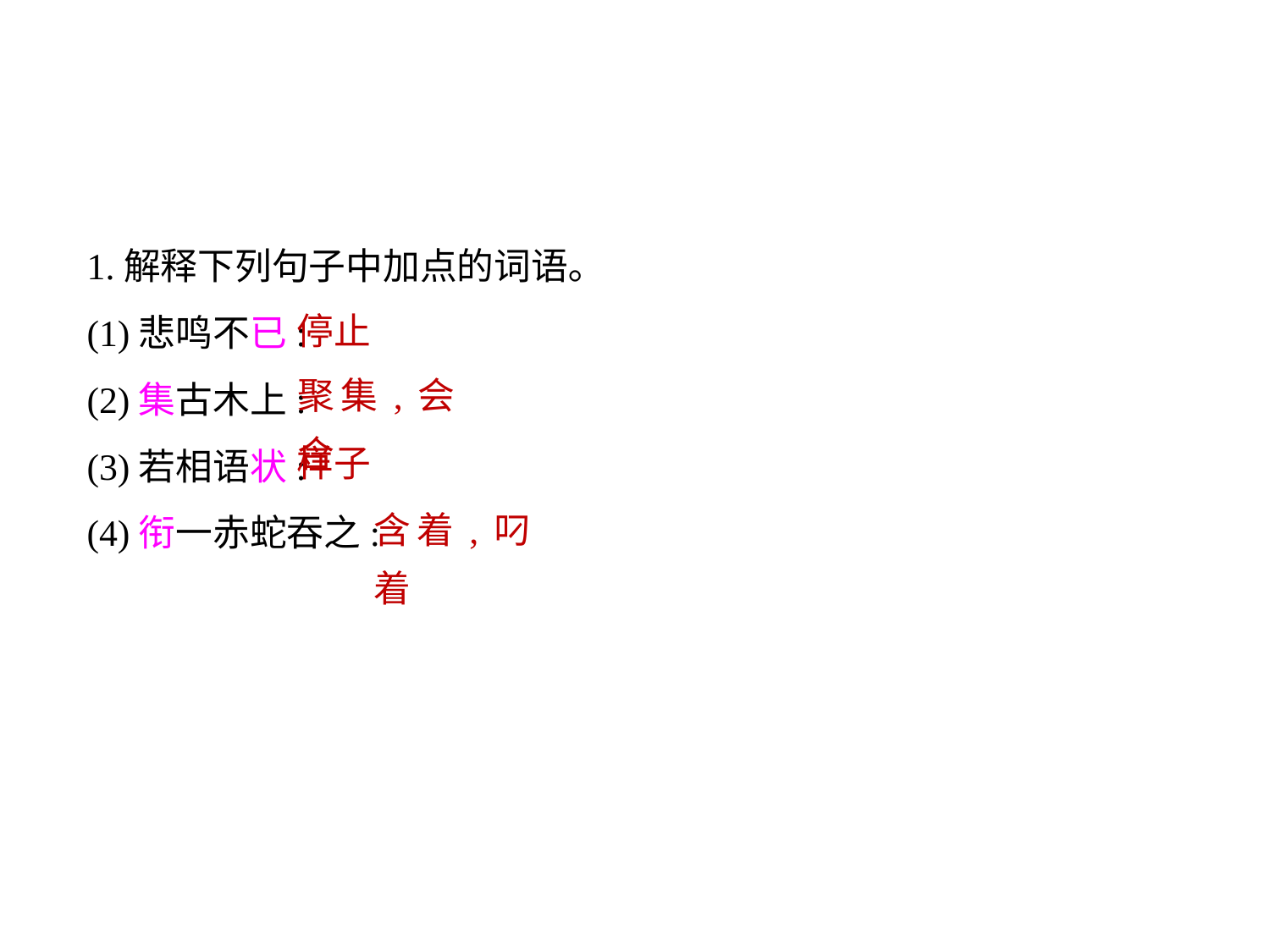

1.解释下列句子中加点的词语｡
(1)悲鸣不已:
(2)集古木上:
(3)若相语状:
(4)衔一赤蛇吞之:
停止
聚集,会合
样子
含着,叼着